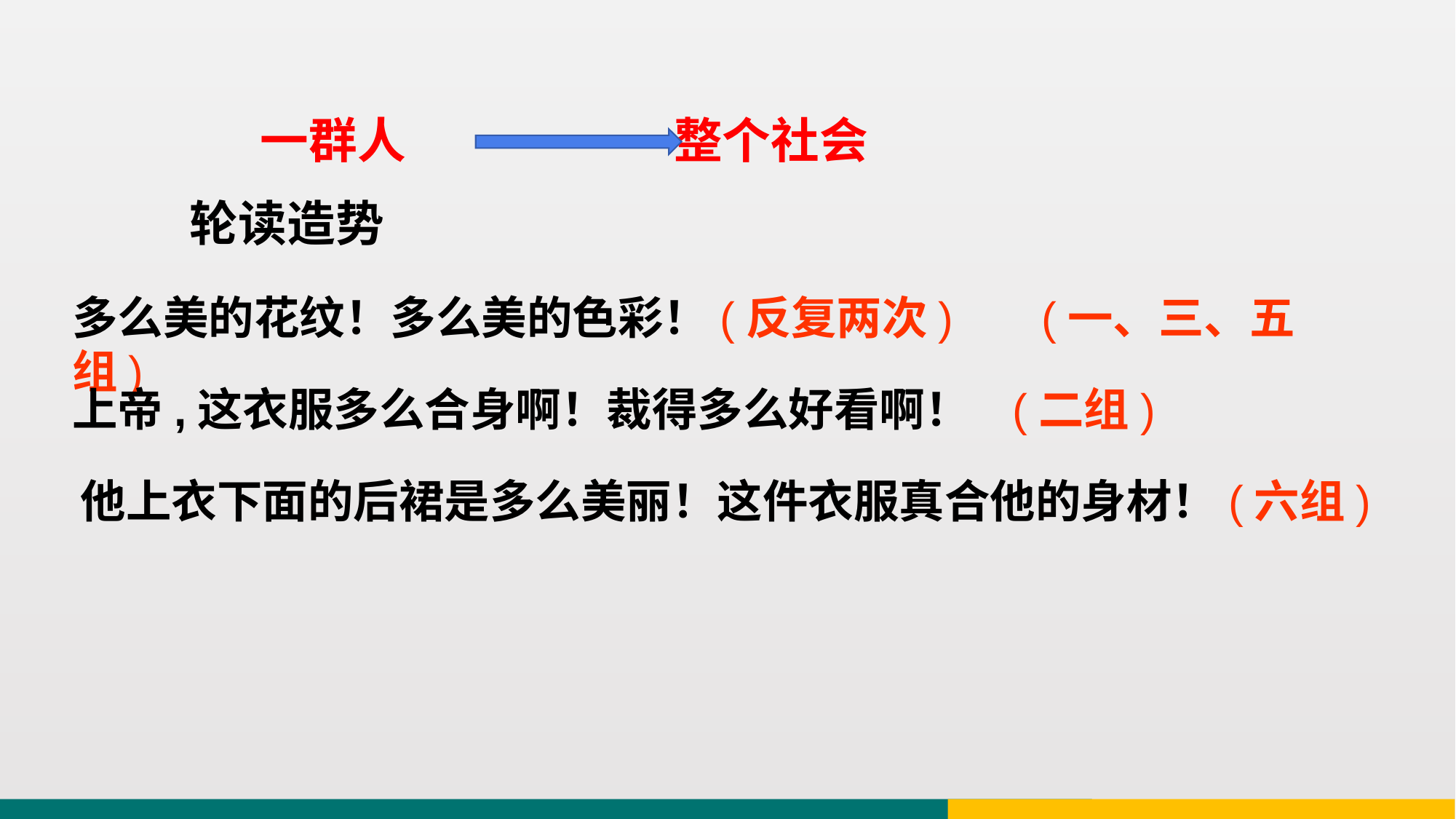

一群人                       整个社会

轮读造势
多么美的花纹！多么美的色彩！(反复两次)       (一、三、五组)
上帝,这衣服多么合身啊！裁得多么好看啊！   (二组)
他上衣下面的后裙是多么美丽！这件衣服真合他的身材！(六组)